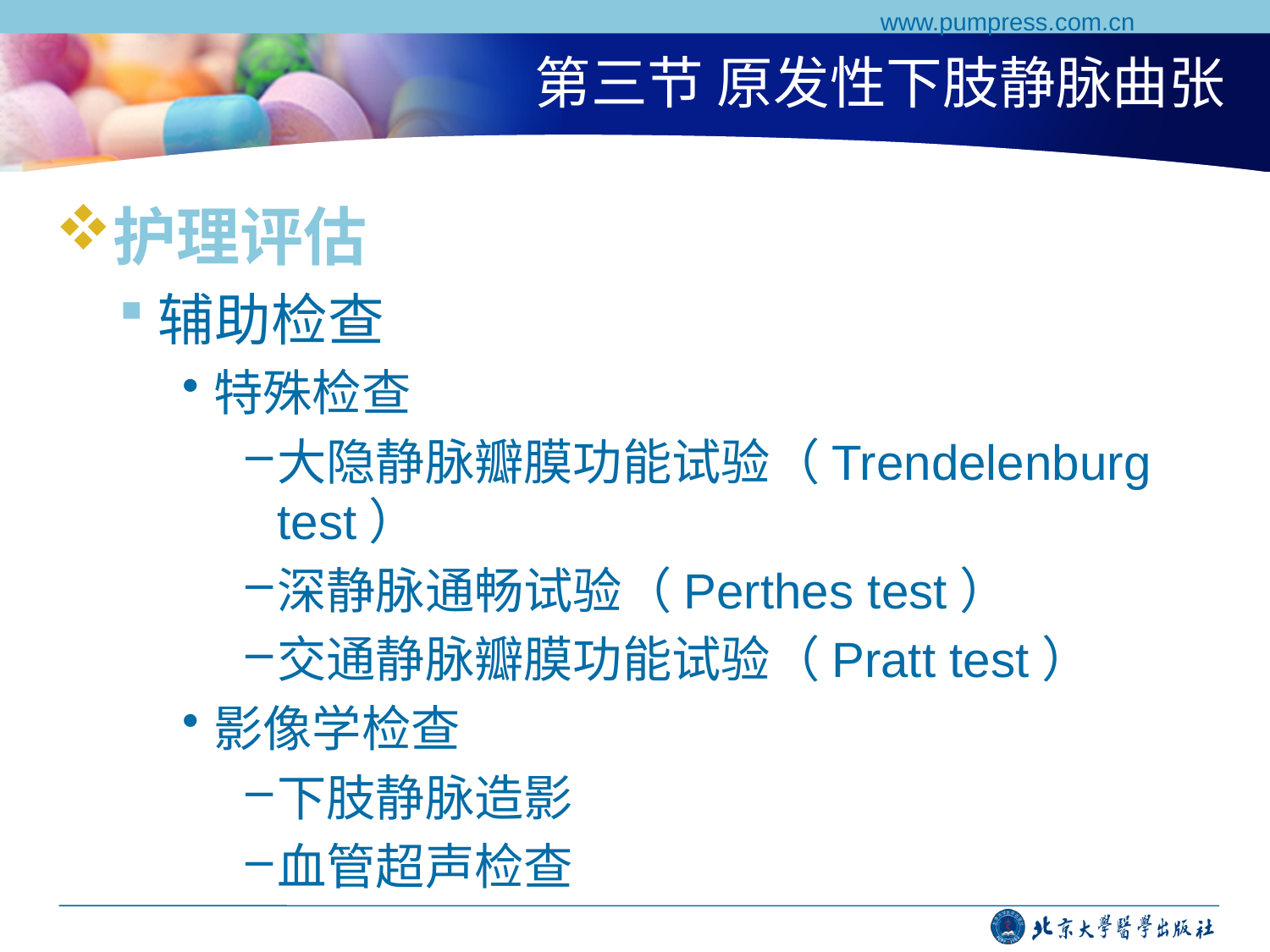

www.pumpress.com.cn
# 第三节 原发性下肢静脉曲张
护理评估
辅助检查
特殊检查
大隐静脉瓣膜功能试验（Trendelenburg  test）
深静脉通畅试验（Perthes test）
交通静脉瓣膜功能试验（Pratt test）
影像学检查
下肢静脉造影
血管超声检查